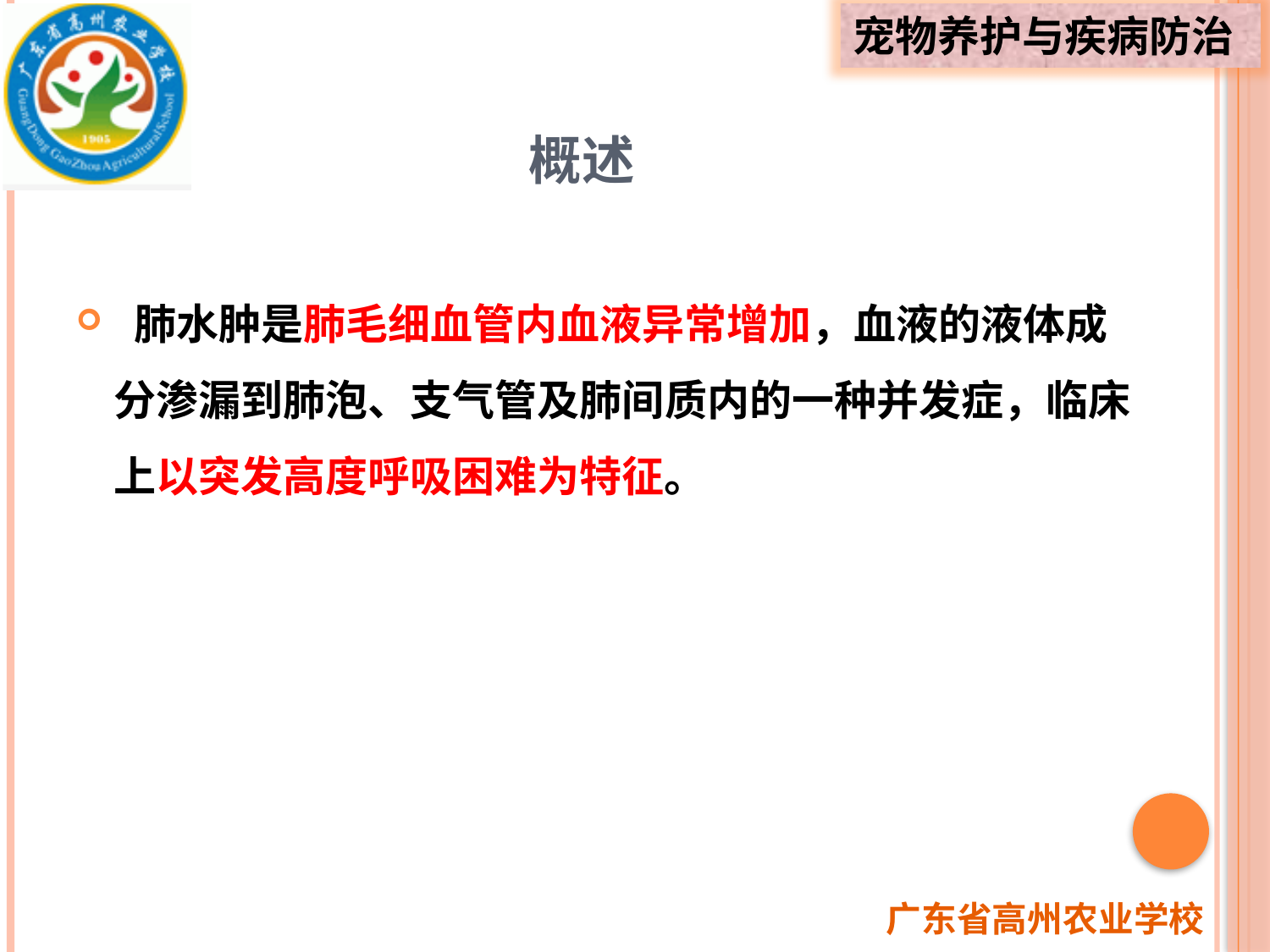

# 概述
 肺水肿是肺毛细血管内血液异常增加，血液的液体成分渗漏到肺泡、支气管及肺间质内的一种并发症，临床上以突发高度呼吸困难为特征。